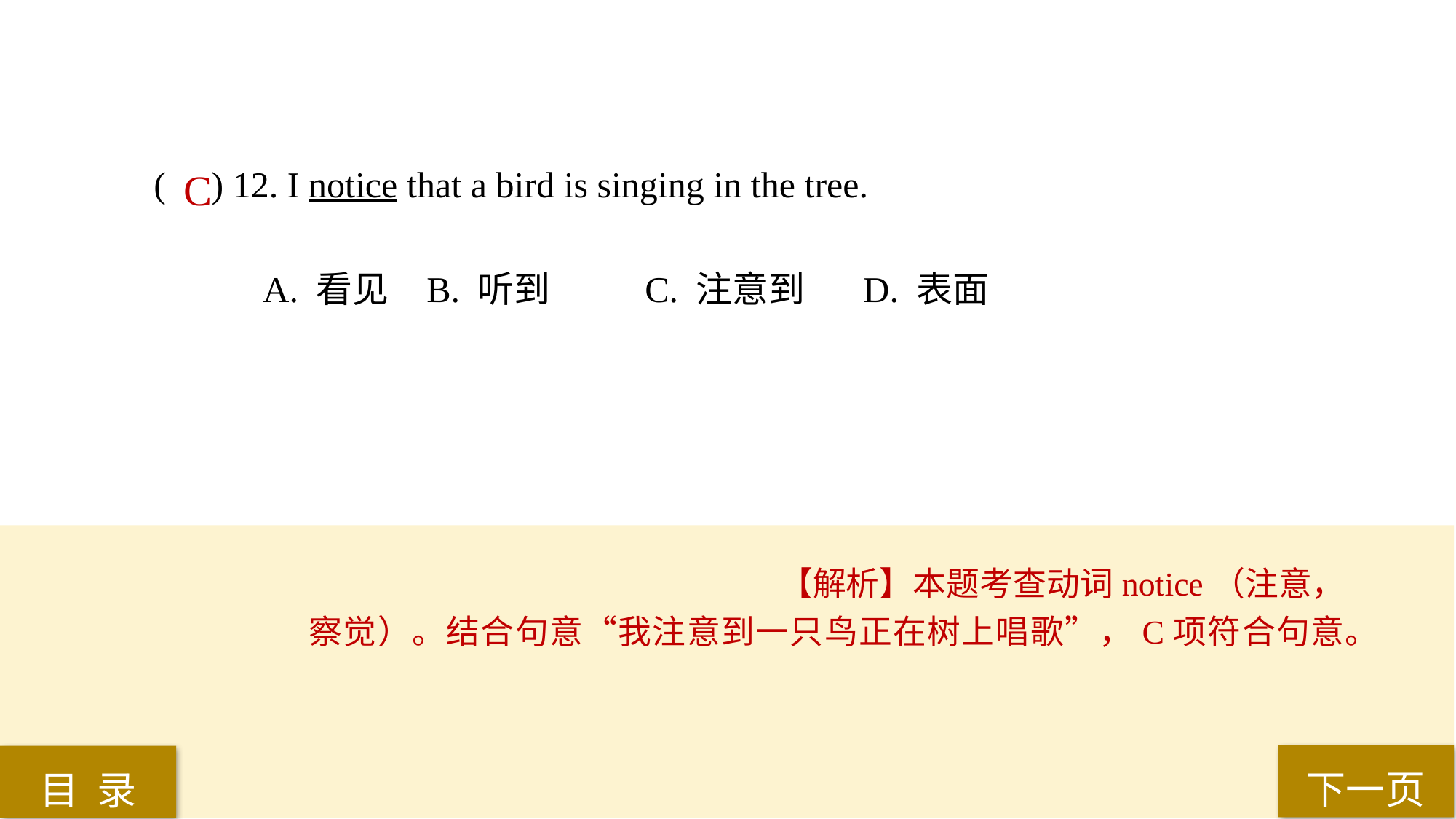

(     ) 12. I notice that a bird is singing in the tree.

A. 看见 	B. 听到 	C. 注意到 	D. 表面
C
【解析】本题考查动词notice（注意，察觉）。结合句意“我注意到一只鸟正在树上唱歌”，C项符合句意。